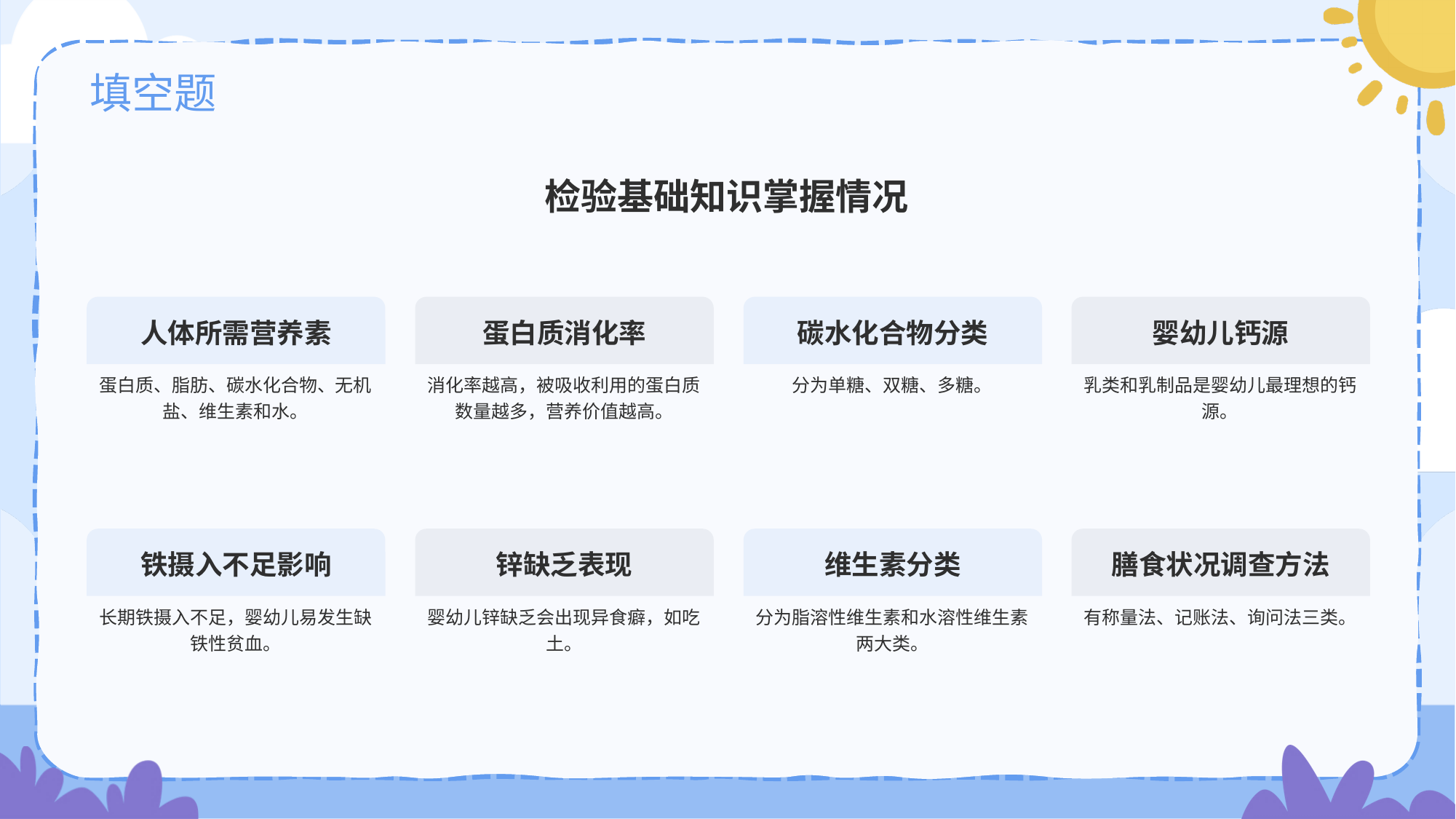

# 填空题
检验基础知识掌握情况
人体所需营养素
蛋白质、脂肪、碳水化合物、无机盐、维生素和水。
蛋白质消化率
消化率越高，被吸收利用的蛋白质数量越多，营养价值越高。
碳水化合物分类
分为单糖、双糖、多糖。
婴幼儿钙源
乳类和乳制品是婴幼儿最理想的钙源。
铁摄入不足影响
长期铁摄入不足，婴幼儿易发生缺铁性贫血。
锌缺乏表现
婴幼儿锌缺乏会出现异食癖，如吃土。
维生素分类
分为脂溶性维生素和水溶性维生素两大类。
膳食状况调查方法
有称量法、记账法、询问法三类。